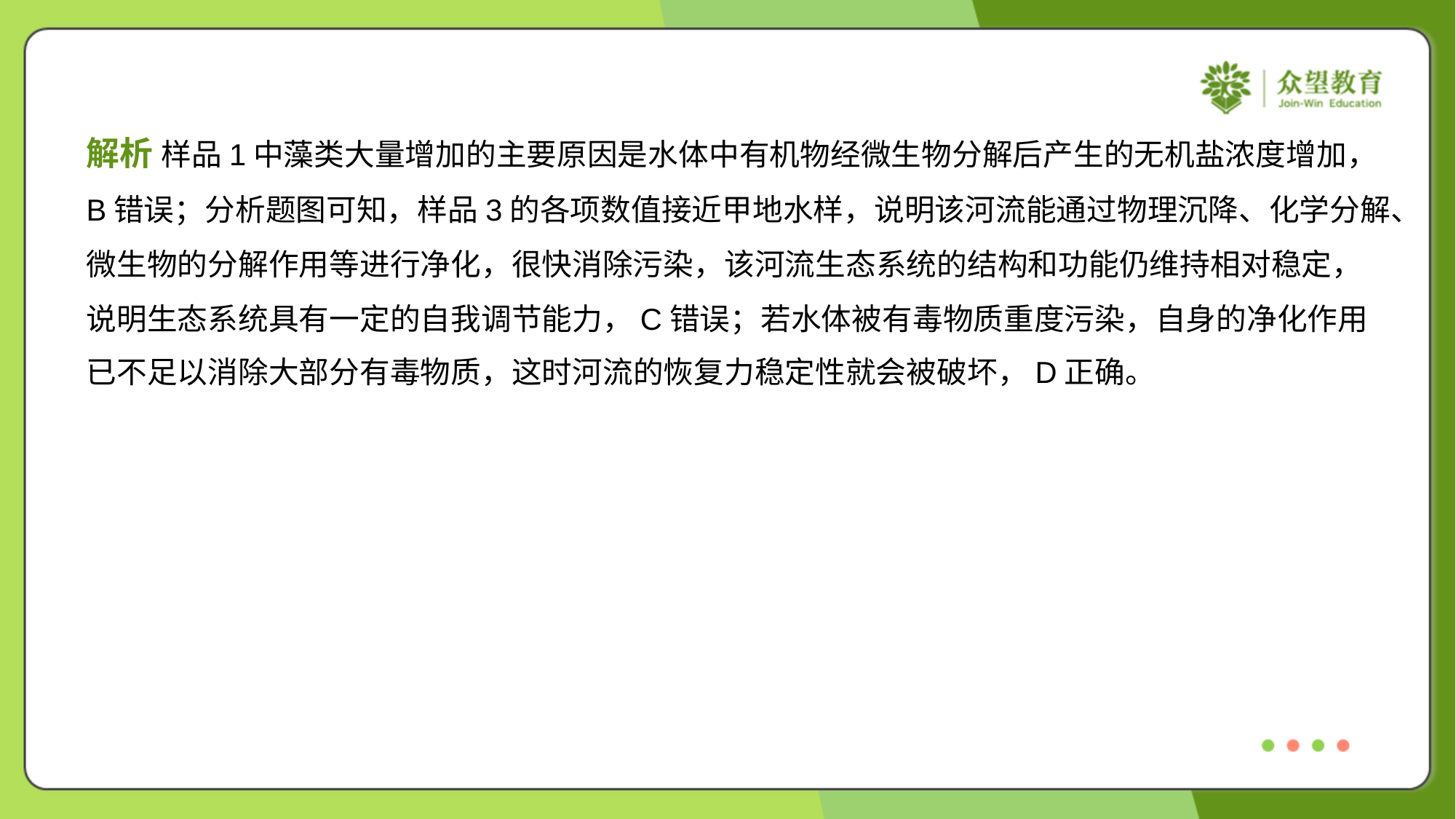

解析 样品1中藻类大量增加的主要原因是水体中有机物经微生物分解后产生的无机盐浓度增加，
B错误；分析题图可知，样品3的各项数值接近甲地水样，说明该河流能通过物理沉降、化学分解、
微生物的分解作用等进行净化，很快消除污染，该河流生态系统的结构和功能仍维持相对稳定，
说明生态系统具有一定的自我调节能力，C错误；若水体被有毒物质重度污染，自身的净化作用
已不足以消除大部分有毒物质，这时河流的恢复力稳定性就会被破坏，D正确。